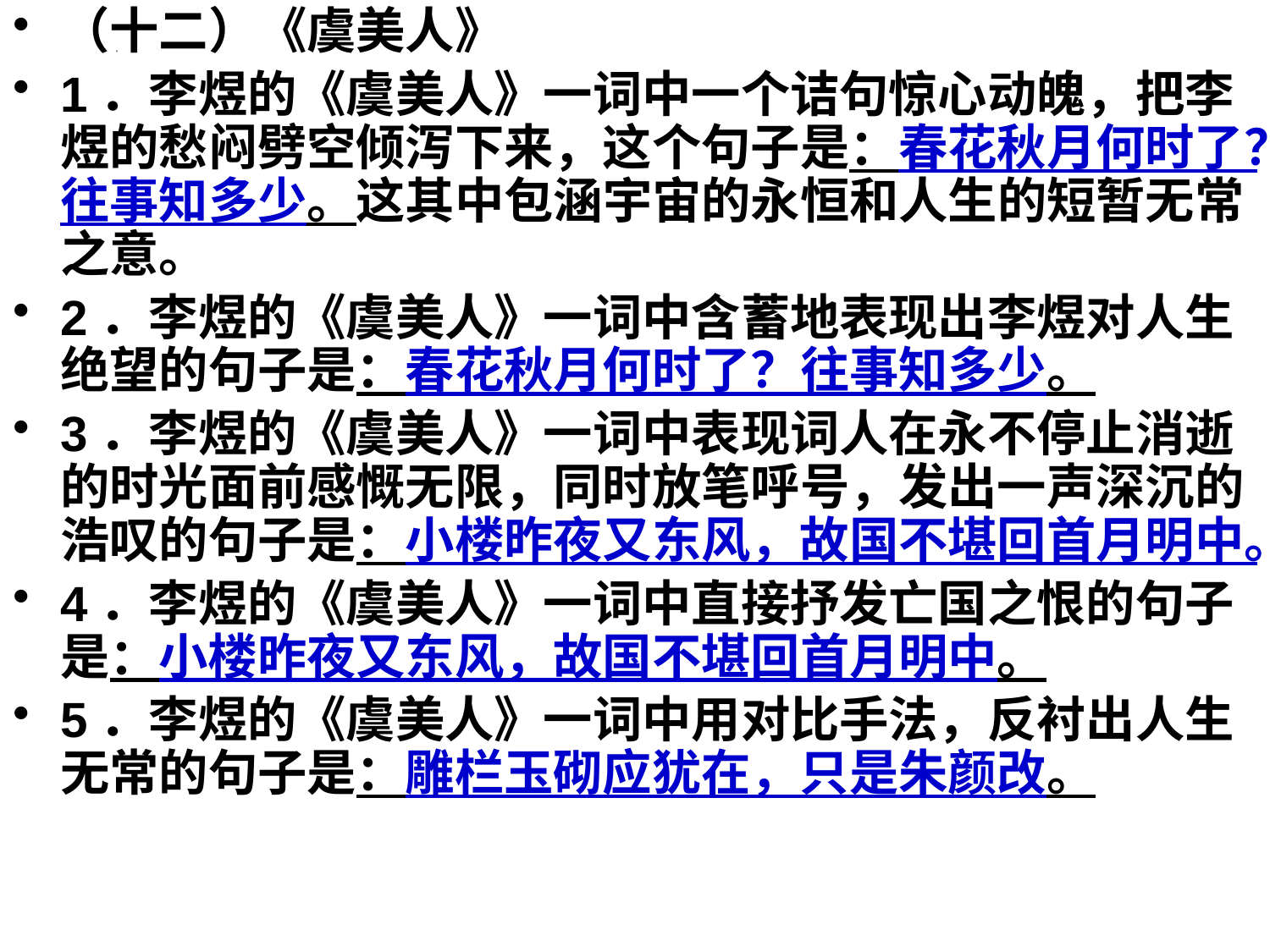

（十二）《虞美人》
1．李煜的《虞美人》一词中一个诘句惊心动魄，把李煜的愁闷劈空倾泻下来，这个句子是：春花秋月何时了？往事知多少。这其中包涵宇宙的永恒和人生的短暂无常之意。
2．李煜的《虞美人》一词中含蓄地表现出李煜对人生绝望的句子是：春花秋月何时了？往事知多少。
3．李煜的《虞美人》一词中表现词人在永不停止消逝的时光面前感慨无限，同时放笔呼号，发出一声深沉的浩叹的句子是：小楼昨夜又东风，故国不堪回首月明中。
4．李煜的《虞美人》一词中直接抒发亡国之恨的句子是：小楼昨夜又东风，故国不堪回首月明中。
5．李煜的《虞美人》一词中用对比手法，反衬出人生无常的句子是：雕栏玉砌应犹在，只是朱颜改。
#